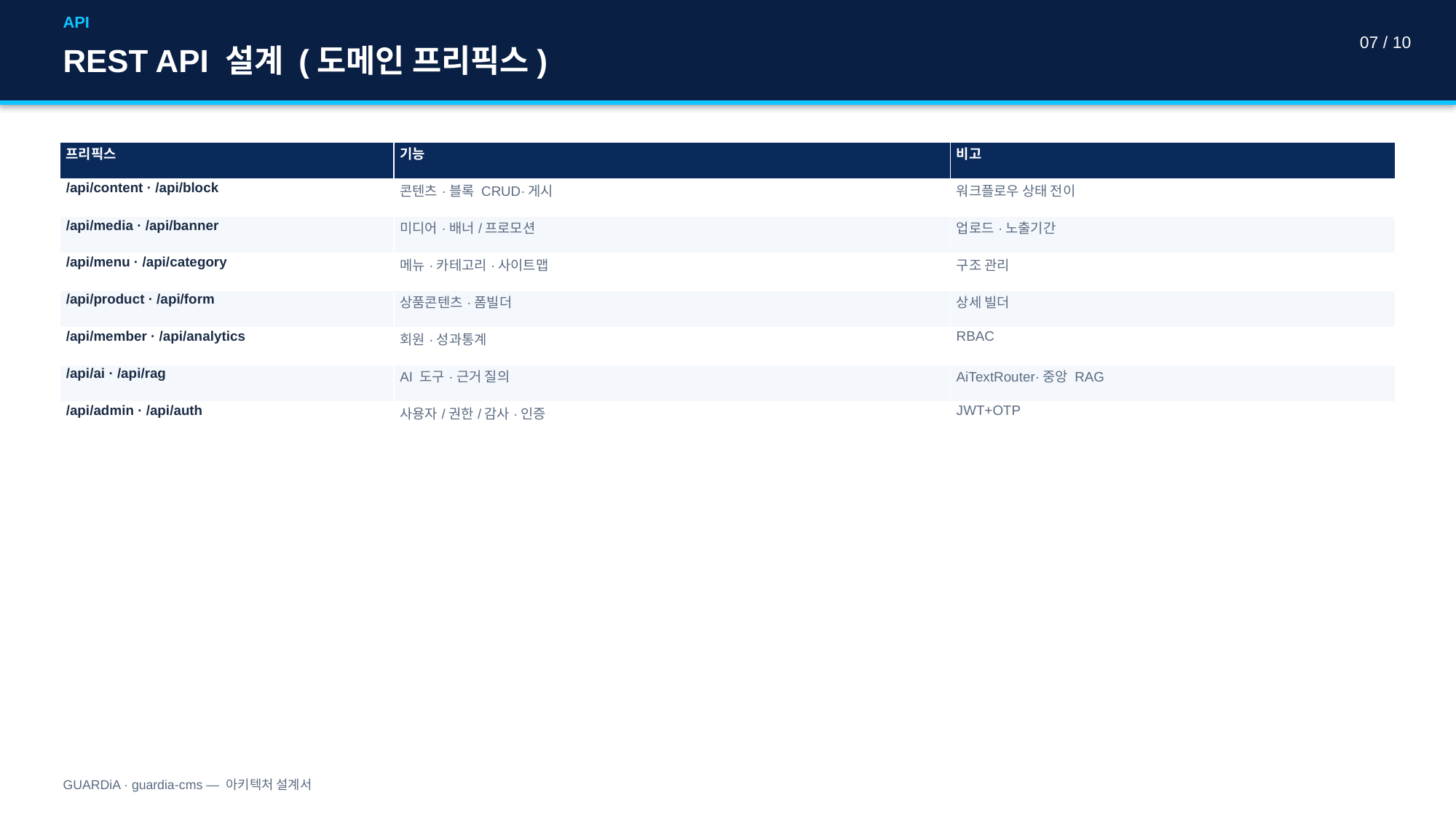

API
07 / 10
REST API 설계 (도메인 프리픽스)

| 프리픽스 | 기능 | 비고 |
| --- | --- | --- |
| /api/content · /api/block | 콘텐츠·블록 CRUD·게시 | 워크플로우 상태 전이 |
| /api/media · /api/banner | 미디어·배너/프로모션 | 업로드·노출기간 |
| /api/menu · /api/category | 메뉴·카테고리·사이트맵 | 구조 관리 |
| /api/product · /api/form | 상품콘텐츠·폼빌더 | 상세 빌더 |
| /api/member · /api/analytics | 회원·성과통계 | RBAC |
| /api/ai · /api/rag | AI 도구·근거 질의 | AiTextRouter·중앙 RAG |
| /api/admin · /api/auth | 사용자/권한/감사·인증 | JWT+OTP |
GUARDiA · guardia-cms — 아키텍처 설계서